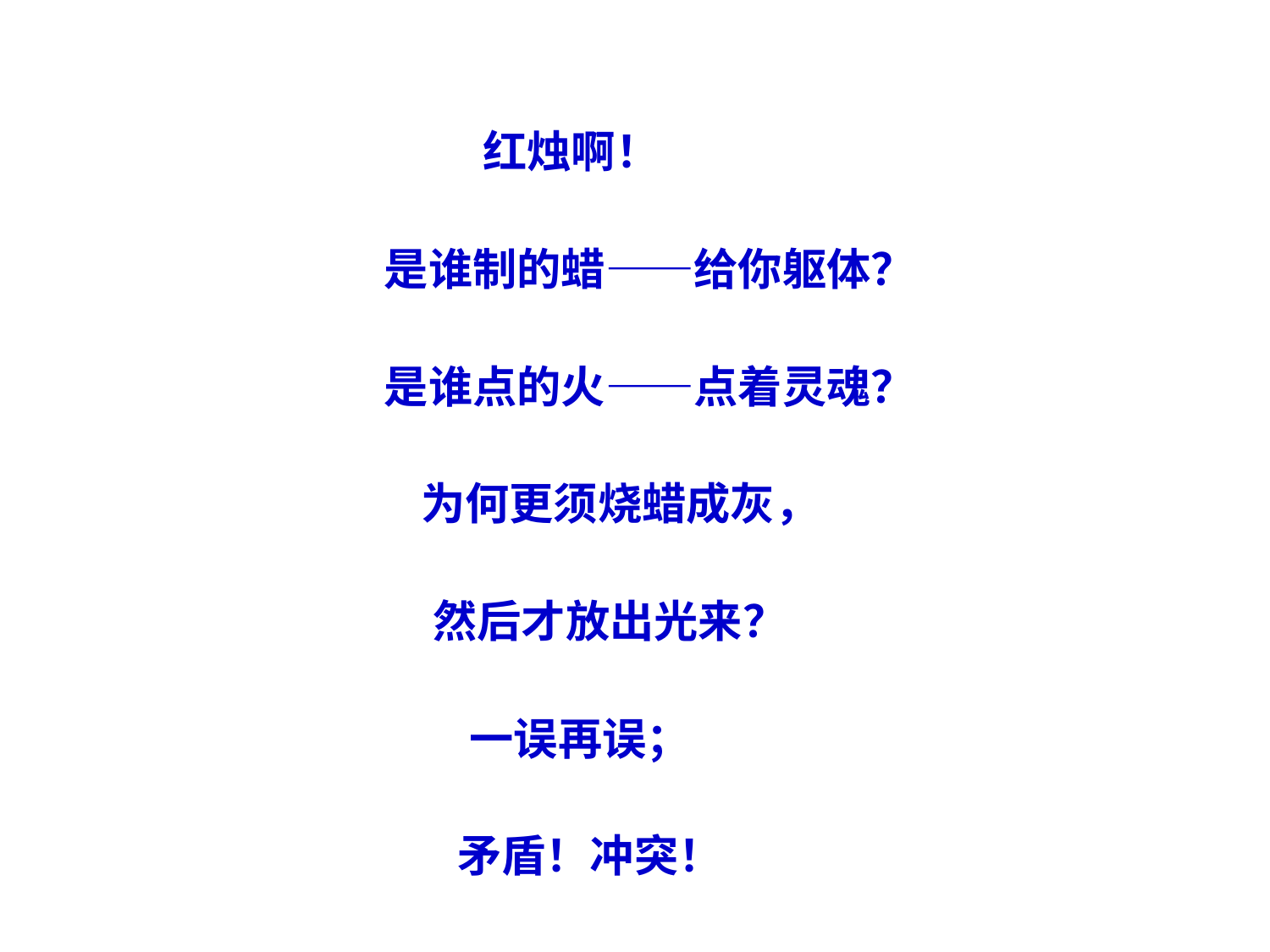

红烛啊！
               是谁制的蜡——给你躯体？
               是谁点的火——点着灵魂？
         为何更须烧蜡成灰，
       然后才放出光来？
 一误再误；
   矛盾！冲突！